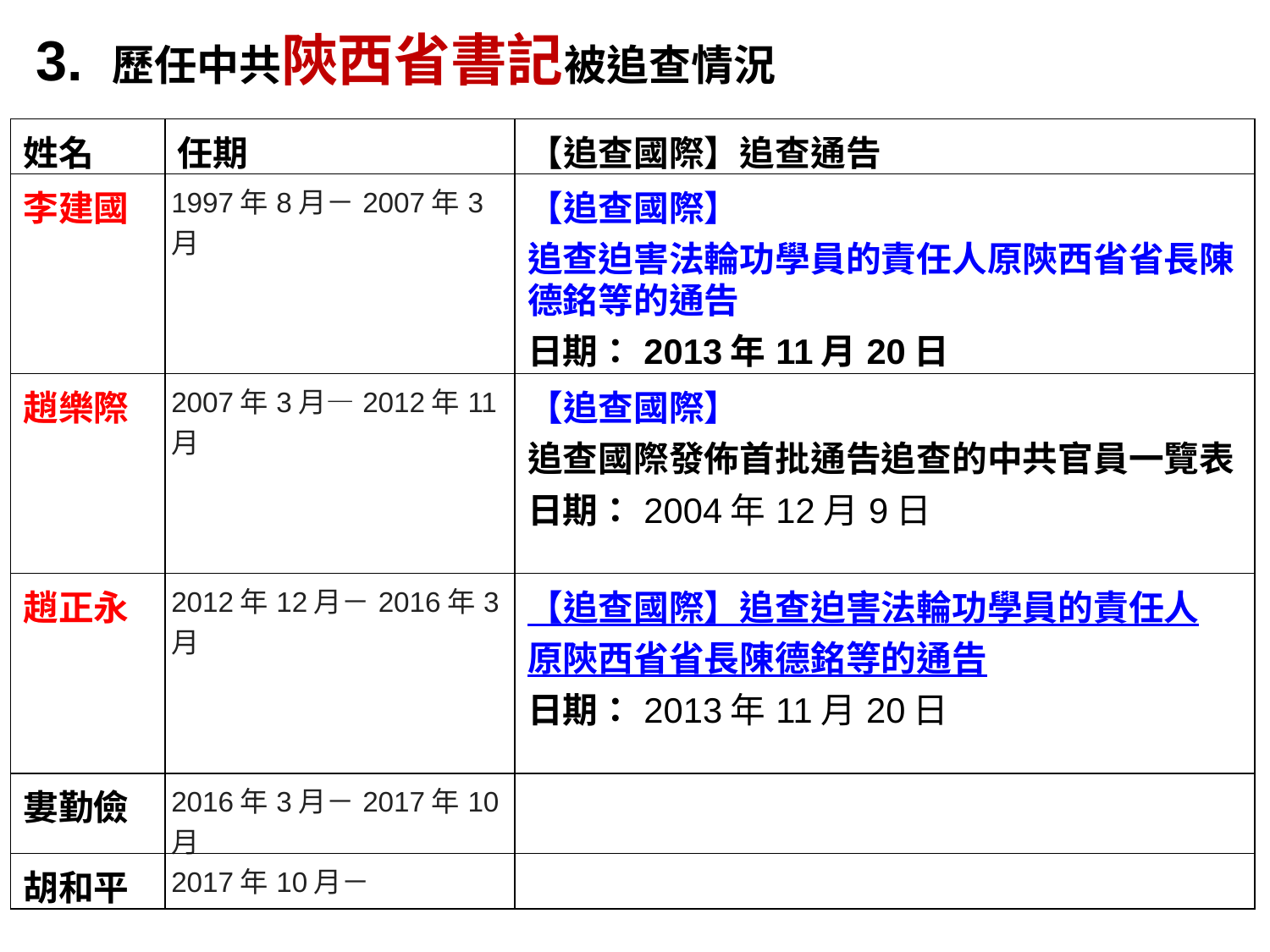

3. 歷任中共陝西省書記被追查情況
| 姓名 | 任期 | 【追查國際】追查通告 |
| --- | --- | --- |
| 李建國 | 1997年8月－2007年3月 | 【追查國際】追查迫害法輪功學員的責任人原陝西省省長陳德銘等的通告 日期：2013年11月20日 |
| 趙樂際 | 2007年3月—2012年11月 | 【追查國際】追查國際發佈首批通告追查的中共官員一覽表 日期：2004年12月9日 |
| 趙正永 | 2012年12月－2016年3月 | 【追查國際】追查迫害法輪功學員的責任人 原陝西省省長陳德銘等的通告 日期：2013年11月20日 |
| 婁勤儉 | 2016年3月－2017年10月 |  |
| 胡和平 | 2017年10月－ |  |